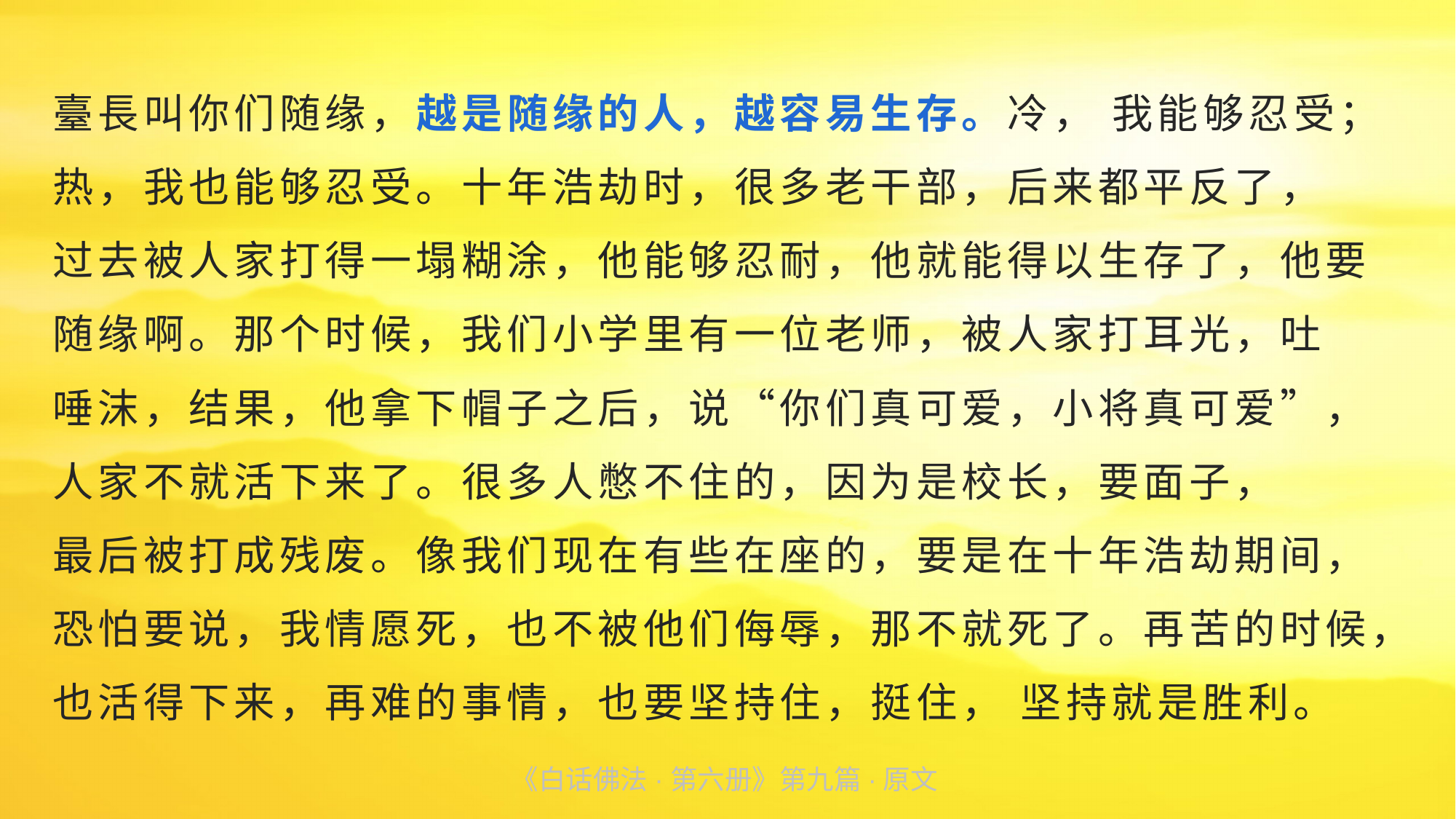

臺長叫你们随缘，越是随缘的人，越容易生存。冷， 我能够忍受；热，我也能够忍受。十年浩劫时，很多老干部，后来都平反了，
过去被人家打得一塌糊涂，他能够忍耐，他就能得以生存了，他要随缘啊。那个时候，我们小学里有一位老师，被人家打耳光，吐
唾沫，结果，他拿下帽子之后，说“你们真可爱，小将真可爱”，人家不就活下来了。很多人憋不住的，因为是校长，要面子，
最后被打成残废。像我们现在有些在座的，要是在十年浩劫期间， 恐怕要说，我情愿死，也不被他们侮辱，那不就死了。再苦的时候，也活得下来，再难的事情，也要坚持住，挺住， 坚持就是胜利。
《白话佛法·第六册》第九篇·原文